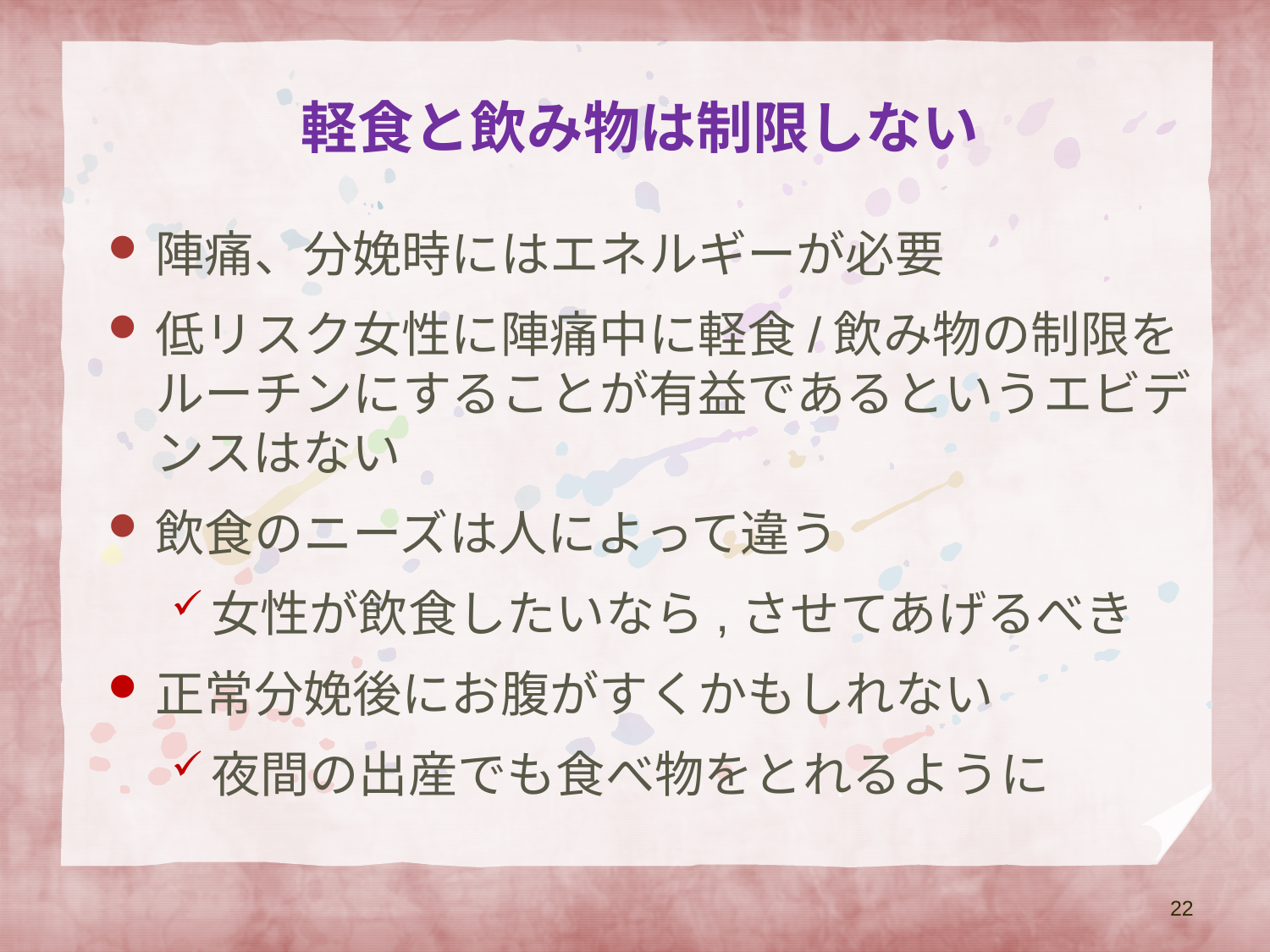

# 軽食と飲み物は制限しない
陣痛、分娩時にはエネルギーが必要
低リスク女性に陣痛中に軽食/飲み物の制限をルーチンにすることが有益であるというエビデンスはない
飲食のニーズは人によって違う
女性が飲食したいなら,させてあげるべき
正常分娩後にお腹がすくかもしれない
夜間の出産でも食べ物をとれるように
22